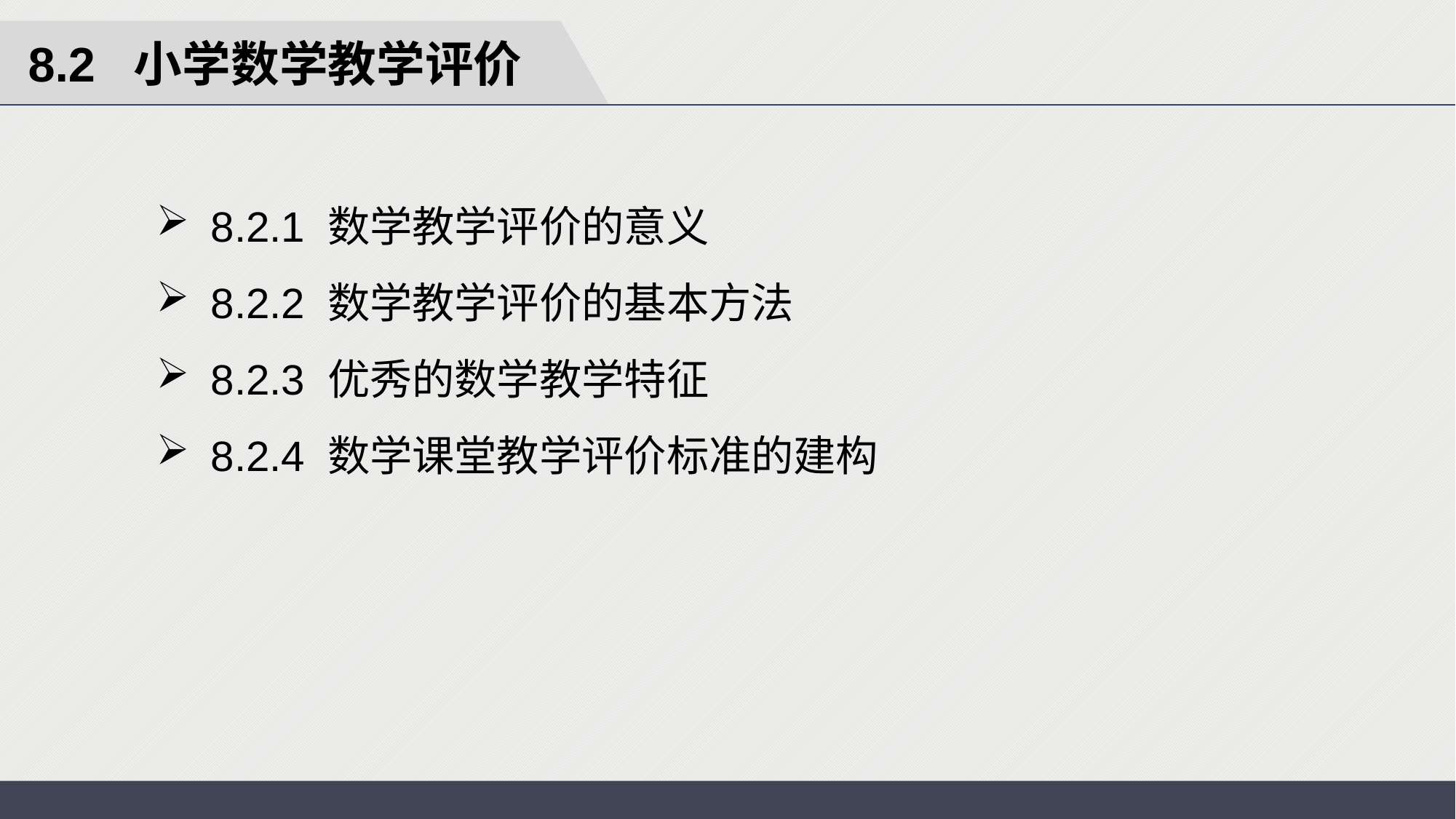

8.2  小学数学教学评价
8.2.1 数学教学评价的意义
8.2.2 数学教学评价的基本方法
8.2.3 优秀的数学教学特征
8.2.4 数学课堂教学评价标准的建构